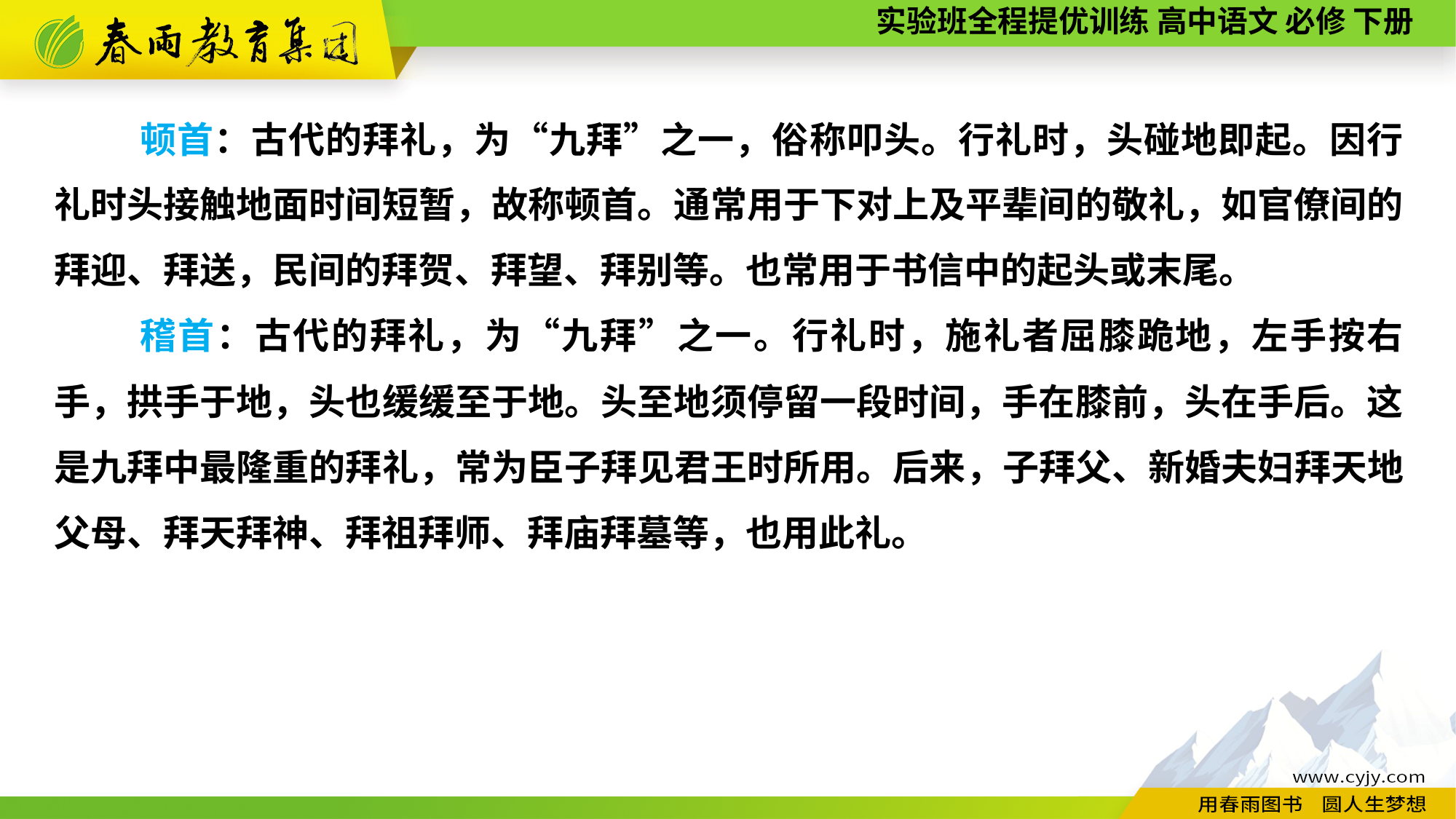

顿首：古代的拜礼，为“九拜”之一，俗称叩头。行礼时，头碰地即起。因行礼时头接触地面时间短暂，故称顿首。通常用于下对上及平辈间的敬礼，如官僚间的拜迎、拜送，民间的拜贺、拜望、拜别等。也常用于书信中的起头或末尾。
稽首：古代的拜礼，为“九拜”之一。行礼时，施礼者屈膝跪地，左手按右手，拱手于地，头也缓缓至于地。头至地须停留一段时间，手在膝前，头在手后。这是九拜中最隆重的拜礼，常为臣子拜见君王时所用。后来，子拜父、新婚夫妇拜天地父母、拜天拜神、拜祖拜师、拜庙拜墓等，也用此礼。